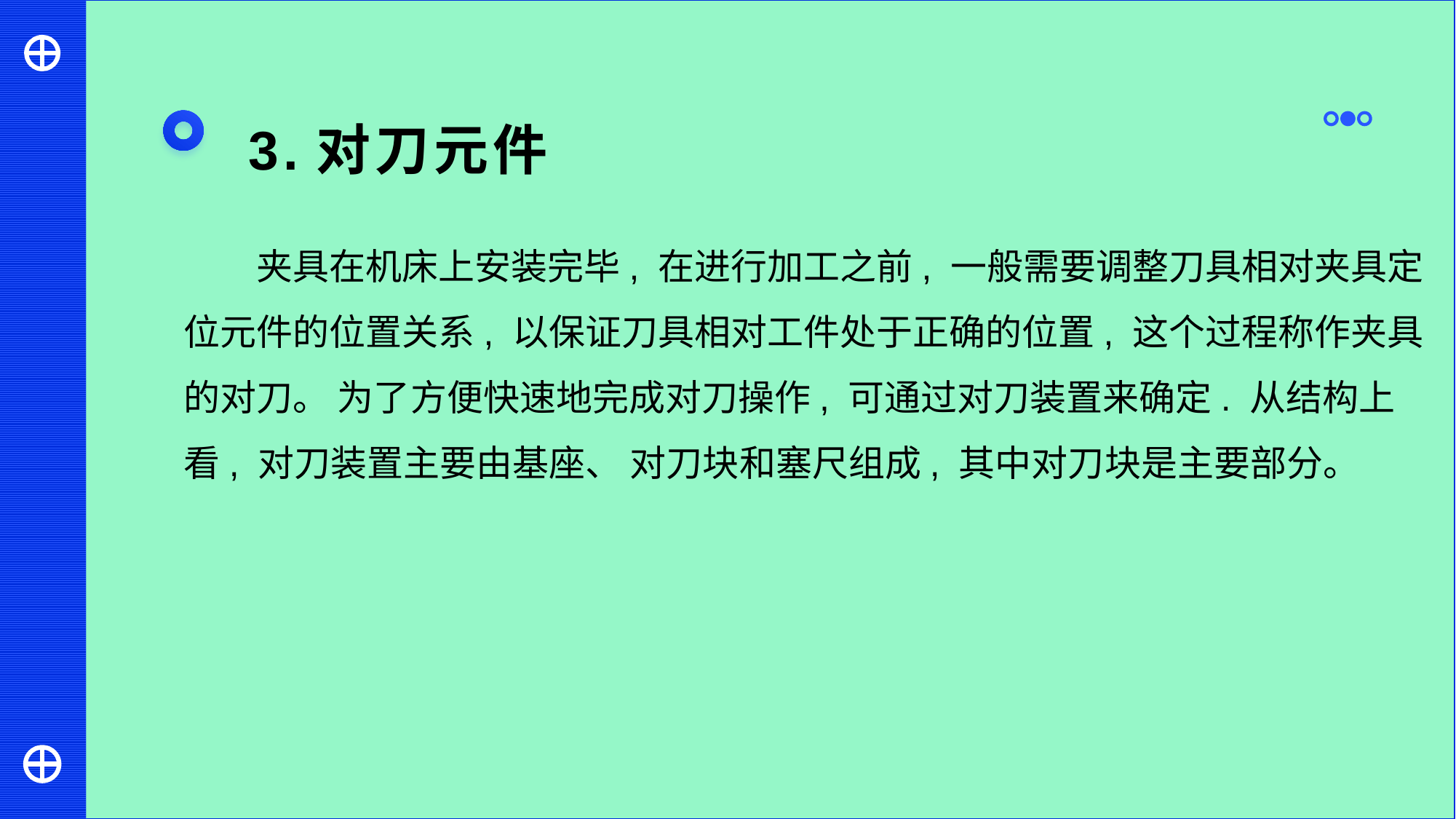

3.对刀元件

夹具在机床上安装完毕, 在进行加工之前, 一般需要调整刀具相对夹具定位元件的位置关系, 以保证刀具相对工件处于正确的位置, 这个过程称作夹具的对刀。 为了方便快速地完成对刀操作, 可通过对刀装置来确定. 从结构上看, 对刀装置主要由基座、 对刀块和塞尺组成, 其中对刀块是主要部分。